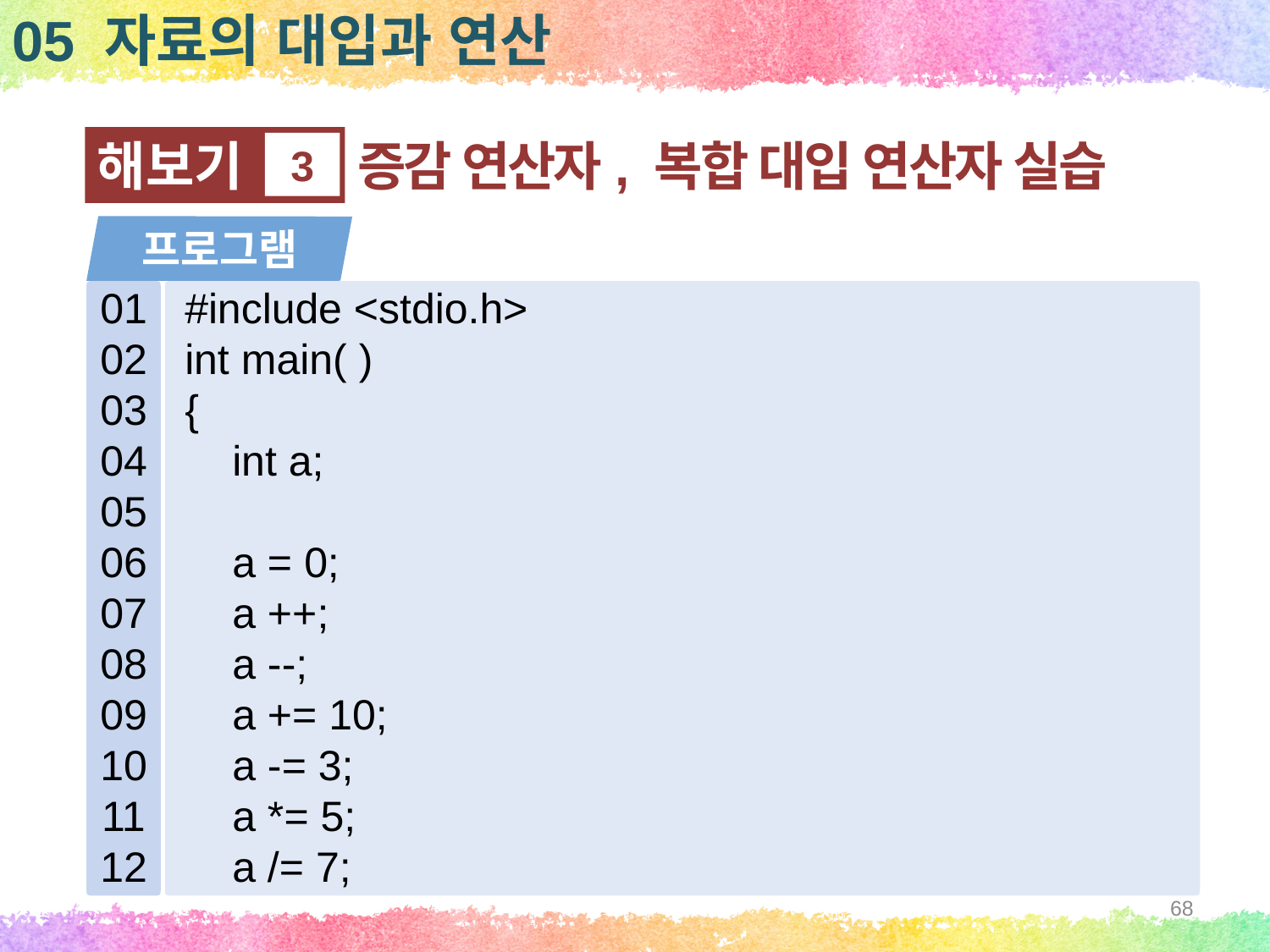

05 자료의 대입과 연산
해보기
3
증감 연산자, 복합 대입 연산자 실습
프로그램
01
02
03
04
05
06
07
08
09
10
11
12
#include <stdio.h>
int main( )
{
    int a;

    a = 0;
    a ++;
    a --;
    a += 10;
    a -= 3;
    a *= 5;
    a /= 7;
68